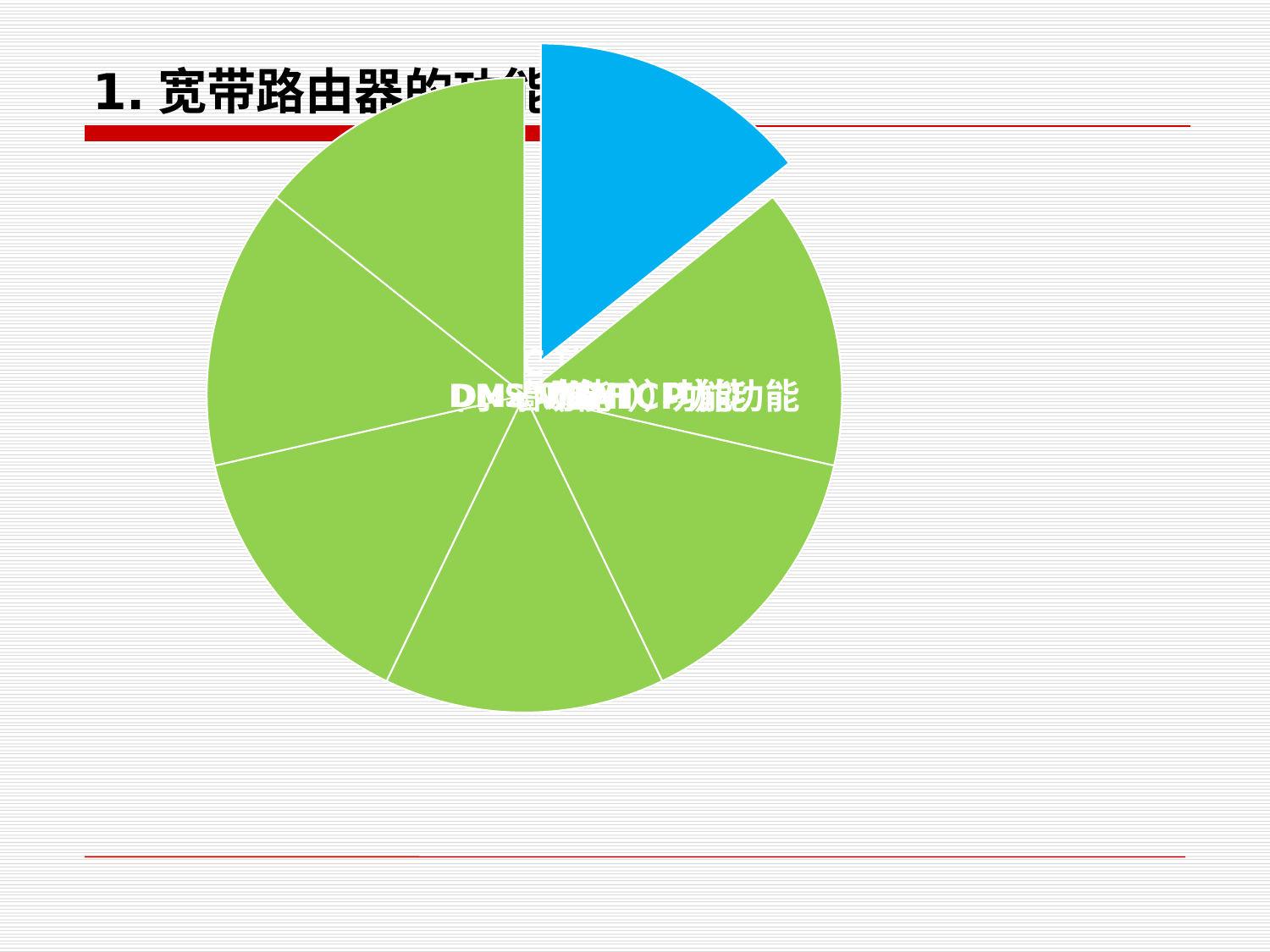

1.宽带路由器的功能
MAC功能
网络地址转换（NAT）功能
动态主机配置协议（DHCP）功能
防火墙功能
虚拟专用网（VPN）功能
DMZ功能
DNS功能
26